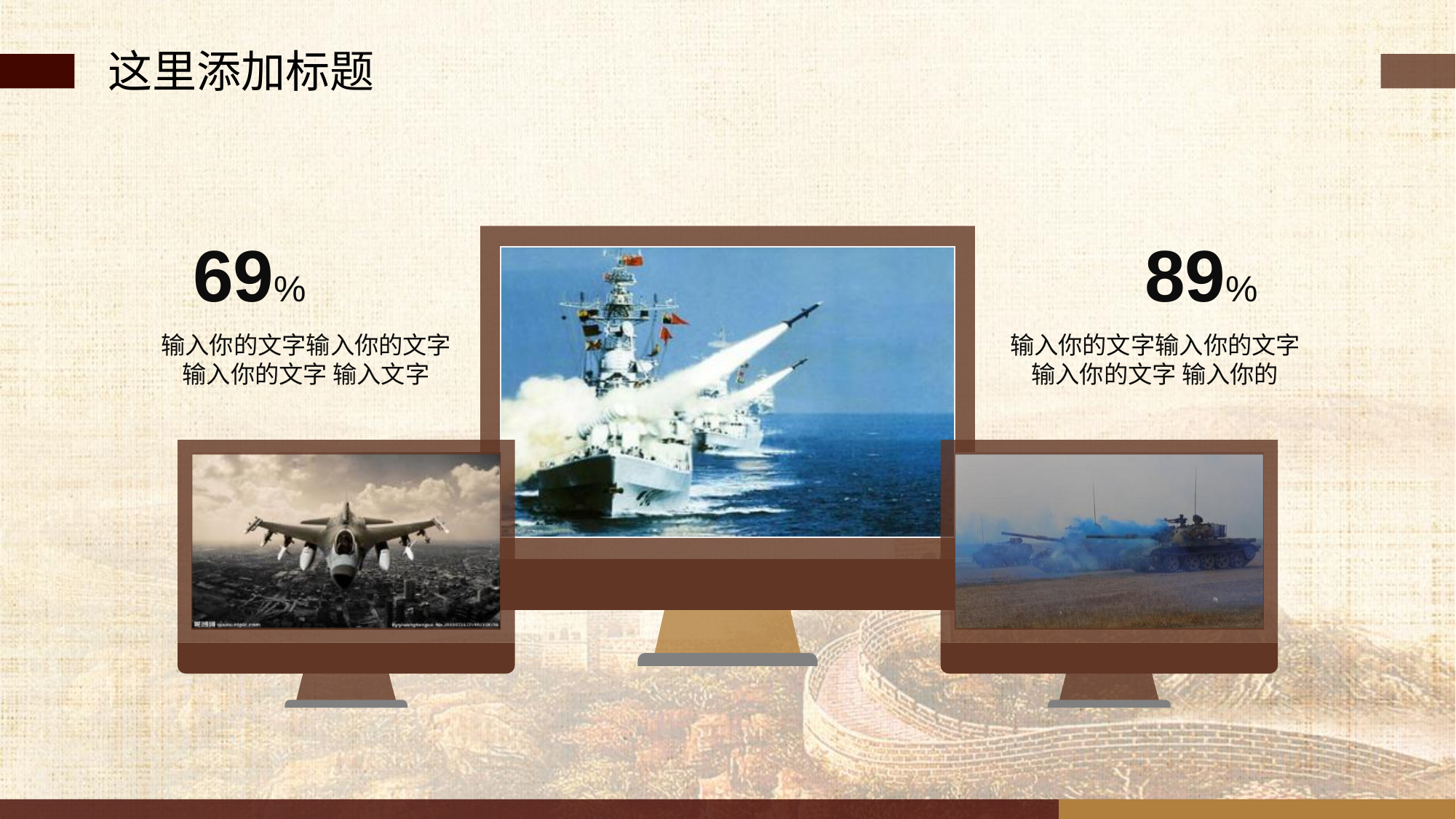

这里添加标题

69%
89%

输入你的文字输入你的文字 输入你的文字 输入文字
输入你的文字输入你的文字 输入你的文字 输入你的